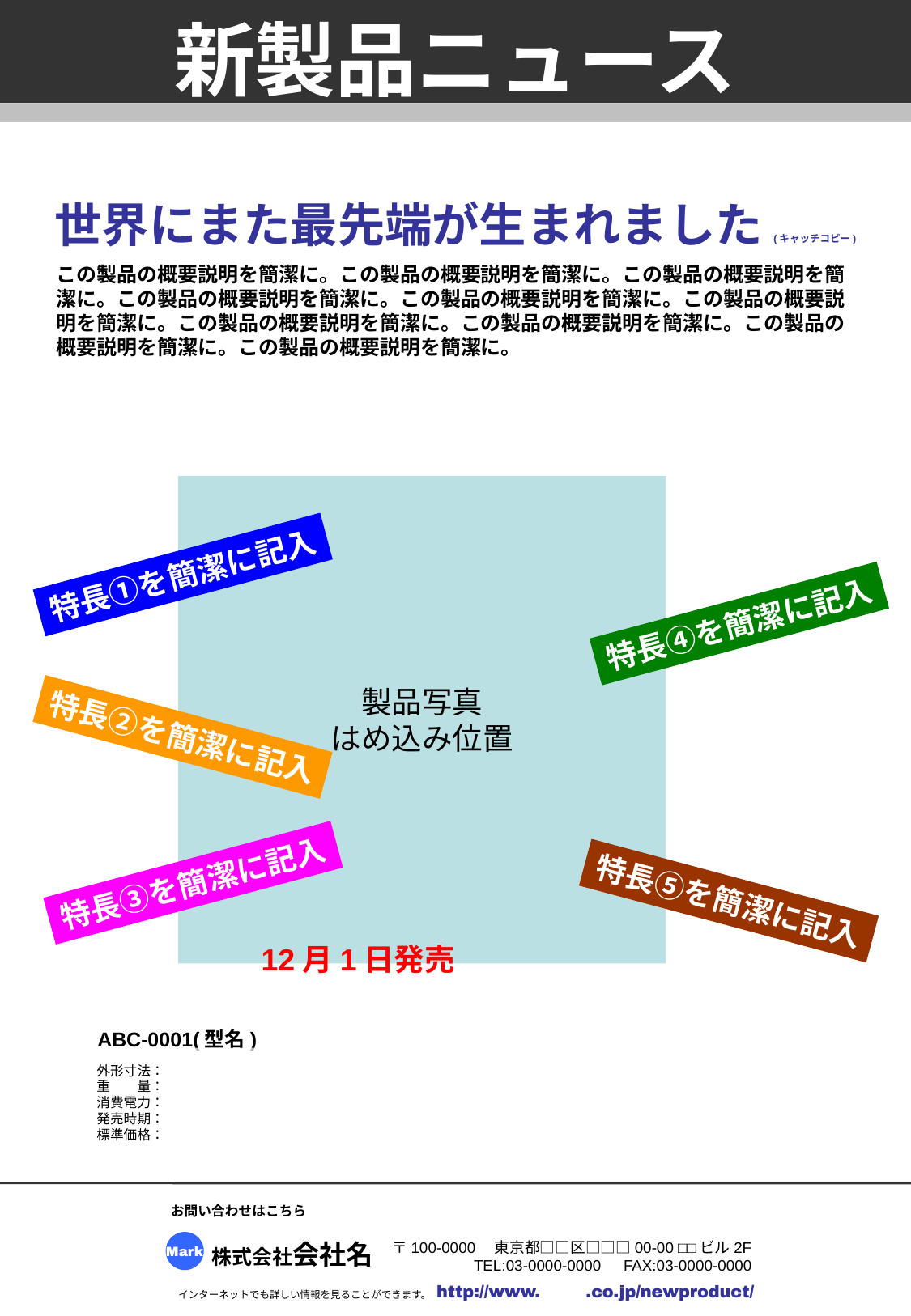

新製品ニュース

世界にまた最先端が生まれました(キャッチコピー)
この製品の概要説明を簡潔に。この製品の概要説明を簡潔に。この製品の概要説明を簡潔に。この製品の概要説明を簡潔に。この製品の概要説明を簡潔に。この製品の概要説明を簡潔に。この製品の概要説明を簡潔に。この製品の概要説明を簡潔に。この製品の概要説明を簡潔に。この製品の概要説明を簡潔に。
製品写真
はめ込み位置
特長①を簡潔に記入
特長④を簡潔に記入
特長②を簡潔に記入
特長③を簡潔に記入
特長⑤を簡潔に記入
12月1日発売
ABC-0001(型名)
外形寸法：
重　　量：
消費電力：
発売時期：
標準価格：

お問い合わせはこちら
Mark
株式会社会社名
〒100-0000　東京都□□区□□□00-00 □□ビル2F
TEL:03-0000-0000　FAX:03-0000-0000
http://www.        .co.jp/newproduct/
インターネットでも詳しい情報を見ることができます。